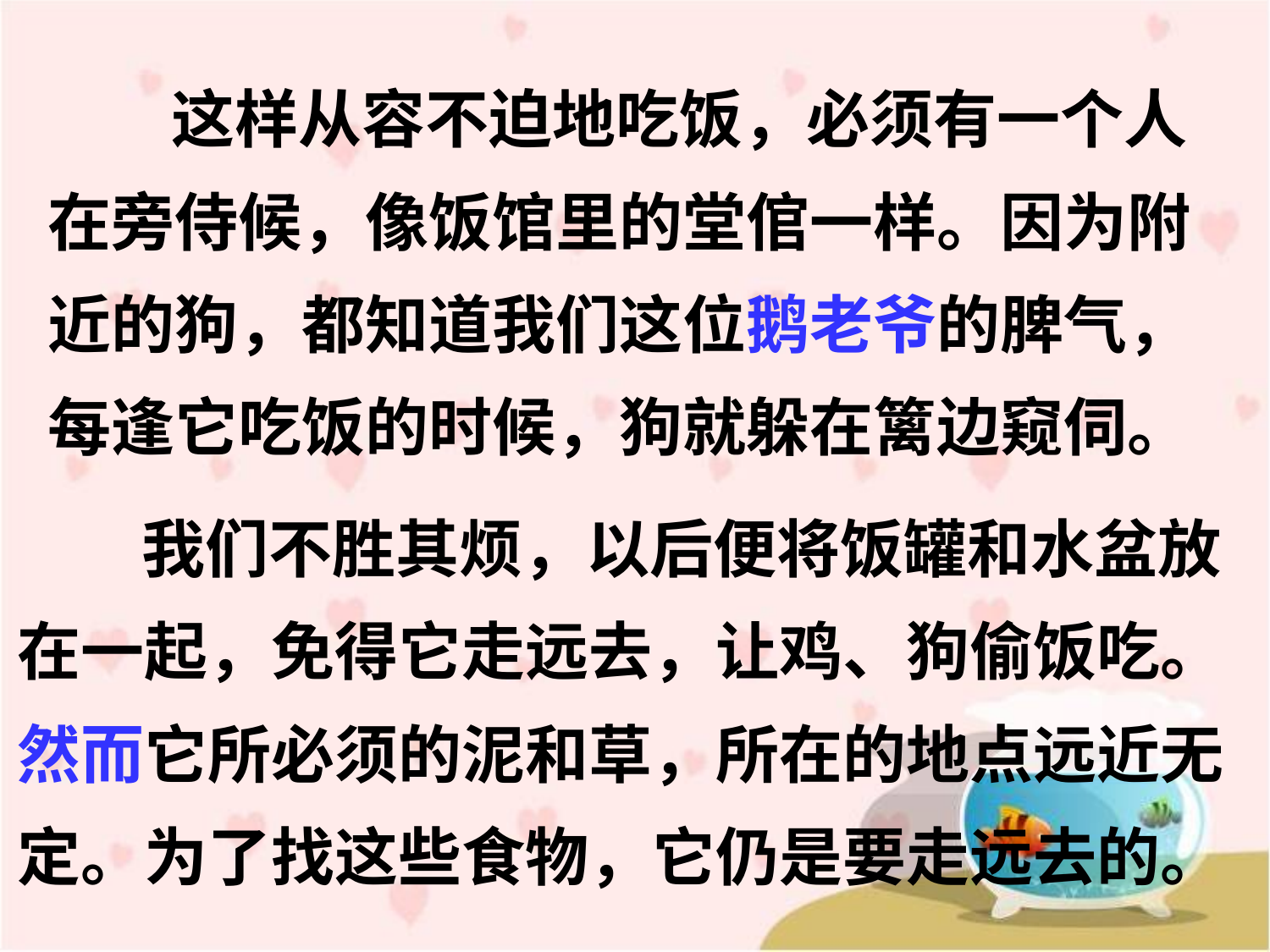

这样从容不迫地吃饭，必须有一个人在旁侍候，像饭馆里的堂倌一样。因为附近的狗，都知道我们这位鹅老爷的脾气，每逢它吃饭的时候，狗就躲在篱边窥伺。
          我们不胜其烦，以后便将饭罐和水盆放在一起，免得它走远去，让鸡、狗偷饭吃。然而它所必须的泥和草，所在的地点远近无定。为了找这些食物，它仍是要走远去的。